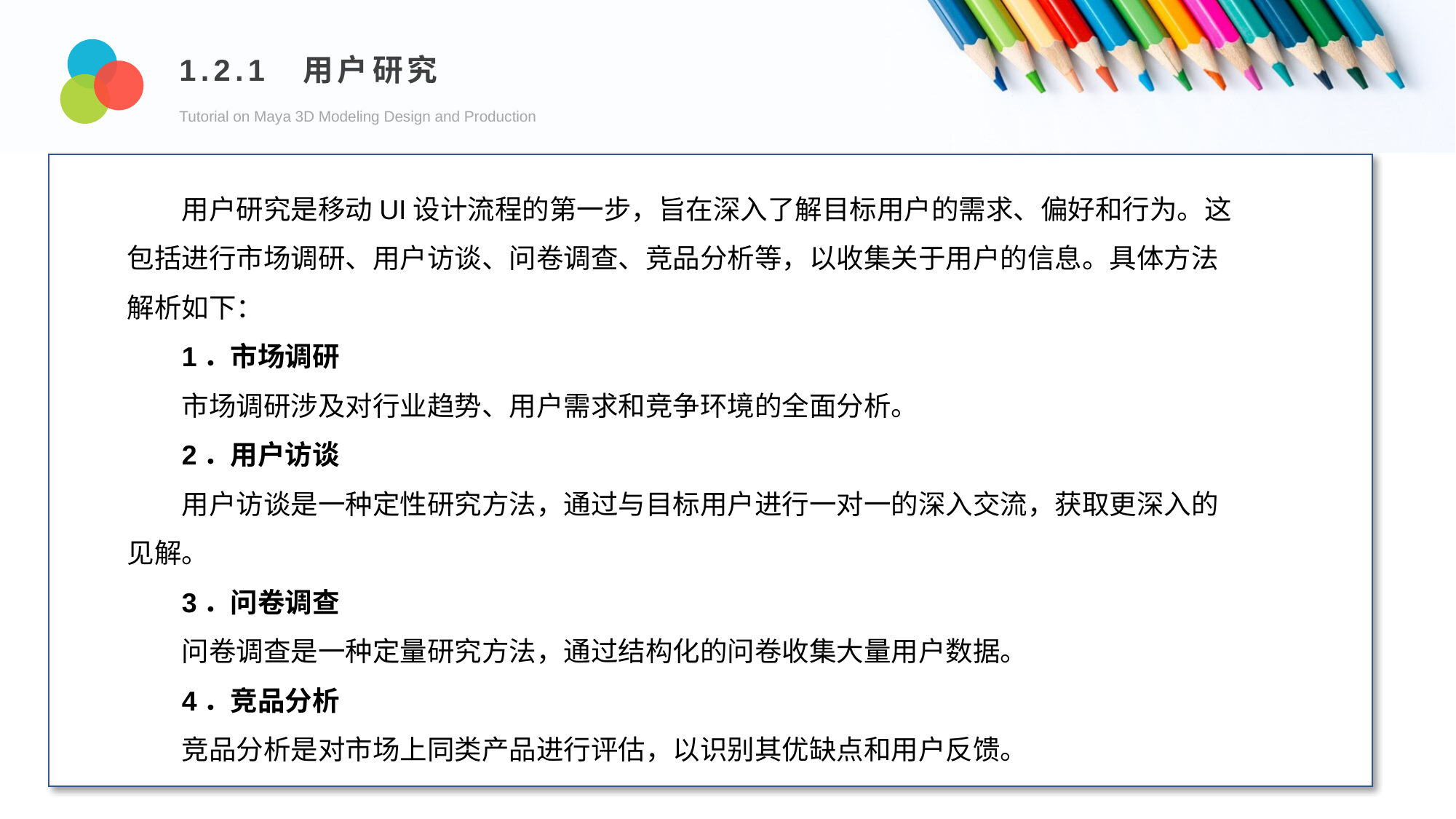

1.2.1  用户研究
Tutorial on Maya 3D Modeling Design and Production
Design and Production
用户研究是移动UI设计流程的第一步，旨在深入了解目标用户的需求、偏好和行为。这包括进行市场调研、用户访谈、问卷调查、竞品分析等，以收集关于用户的信息。具体方法解析如下：
1．市场调研
市场调研涉及对行业趋势、用户需求和竞争环境的全面分析。
2．用户访谈
用户访谈是一种定性研究方法，通过与目标用户进行一对一的深入交流，获取更深入的见解。
3．问卷调查
问卷调查是一种定量研究方法，通过结构化的问卷收集大量用户数据。
4．竞品分析
竞品分析是对市场上同类产品进行评估，以识别其优缺点和用户反馈。